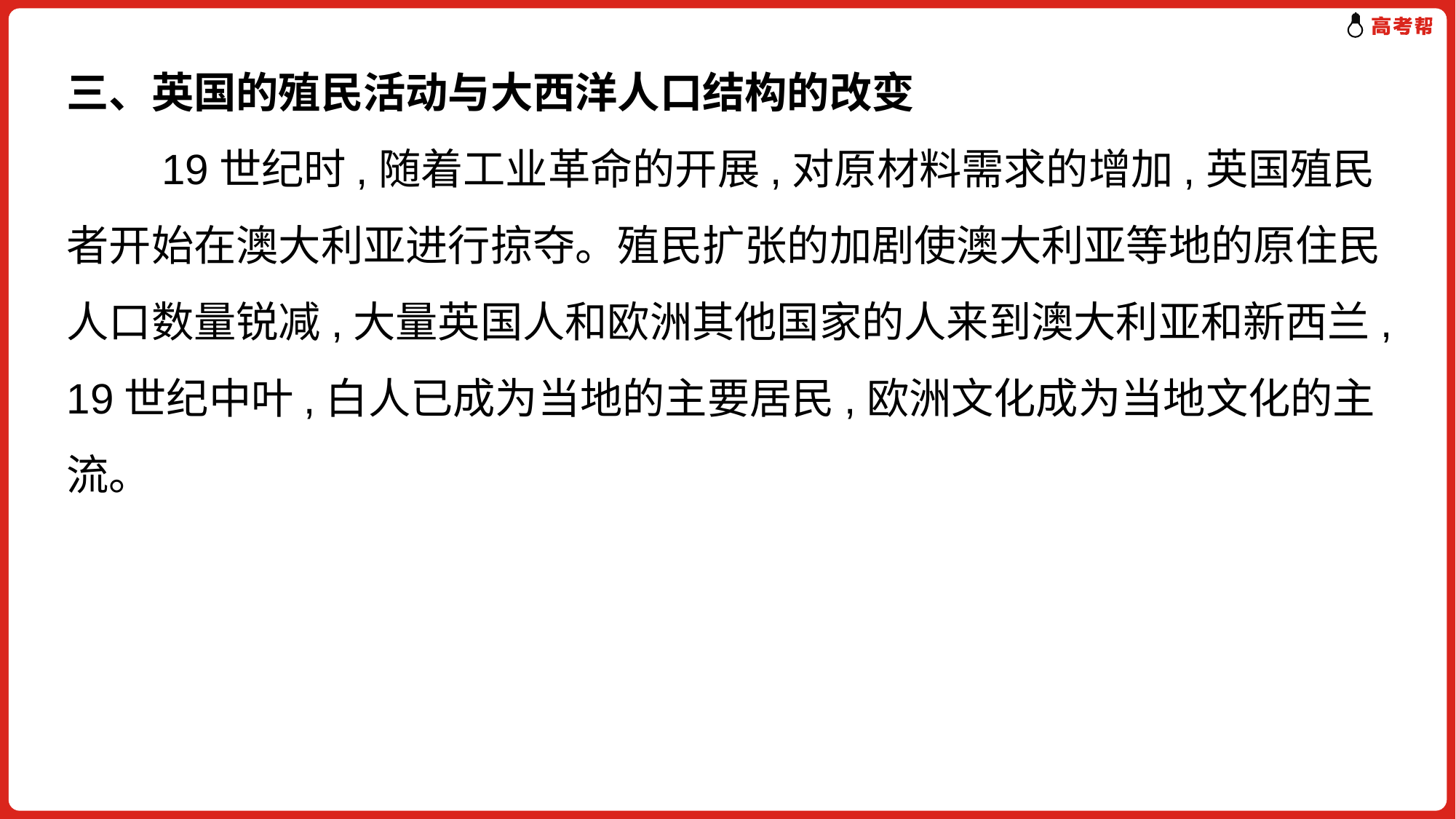

三、英国的殖民活动与大西洋人口结构的改变
　　19世纪时,随着工业革命的开展,对原材料需求的增加,英国殖民者开始在澳大利亚进行掠夺。殖民扩张的加剧使澳大利亚等地的原住民人口数量锐减,大量英国人和欧洲其他国家的人来到澳大利亚和新西兰,19世纪中叶,白人已成为当地的主要居民,欧洲文化成为当地文化的主流。